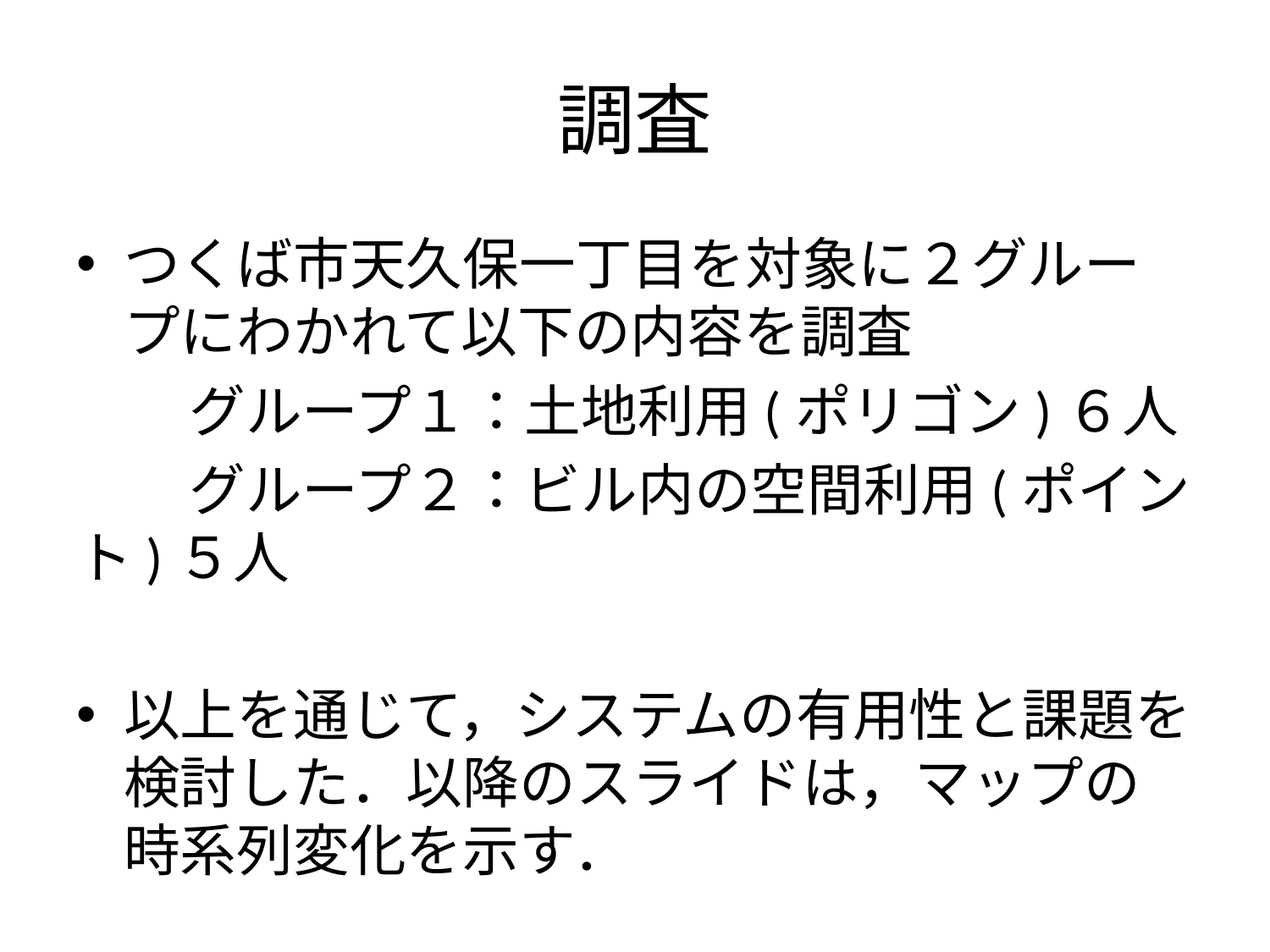

# 調査
つくば市天久保一丁目を対象に２グループにわかれて以下の内容を調査
　　グループ１：土地利用(ポリゴン)６人
　　グループ２：ビル内の空間利用(ポイント)５人

以上を通じて，システムの有用性と課題を検討した．以降のスライドは，マップの時系列変化を示す．